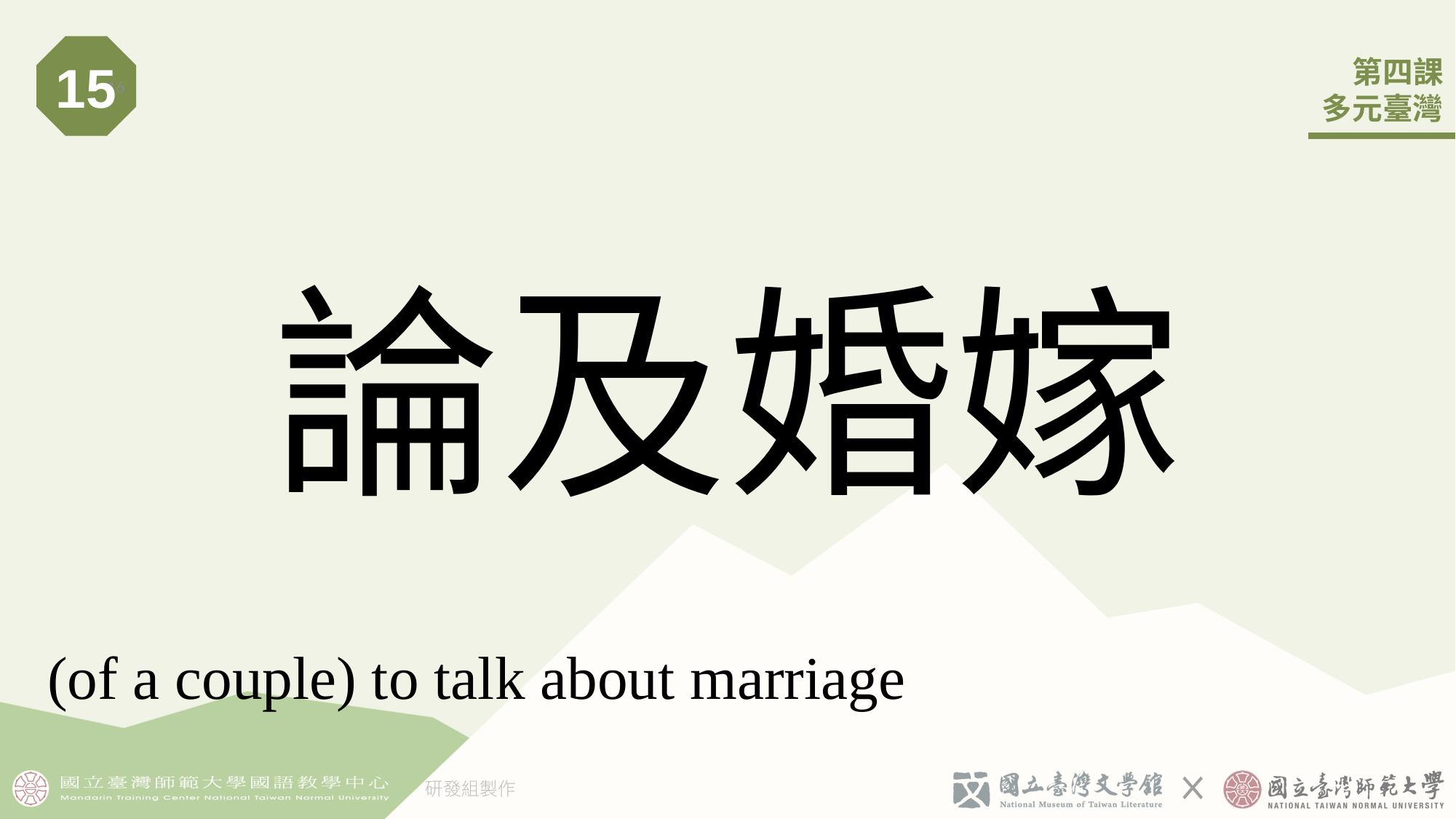

15
16
# 論及婚嫁
(of a couple) to talk about marriage